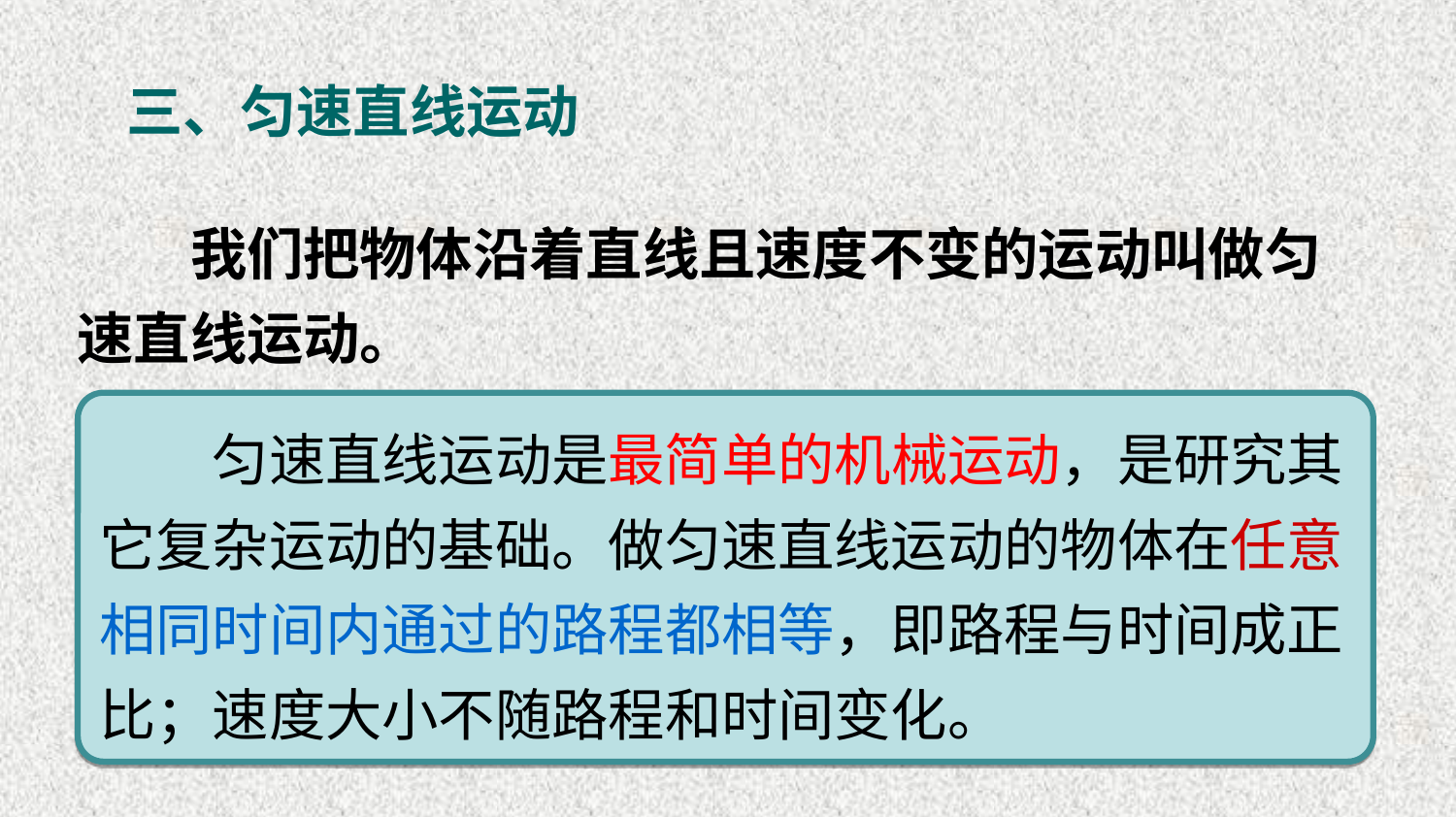

三、匀速直线运动
　　我们把物体沿着直线且速度不变的运动叫做匀速直线运动。
　　匀速直线运动是最简单的机械运动，是研究其它复杂运动的基础。做匀速直线运动的物体在任意相同时间内通过的路程都相等，即路程与时间成正比；速度大小不随路程和时间变化。